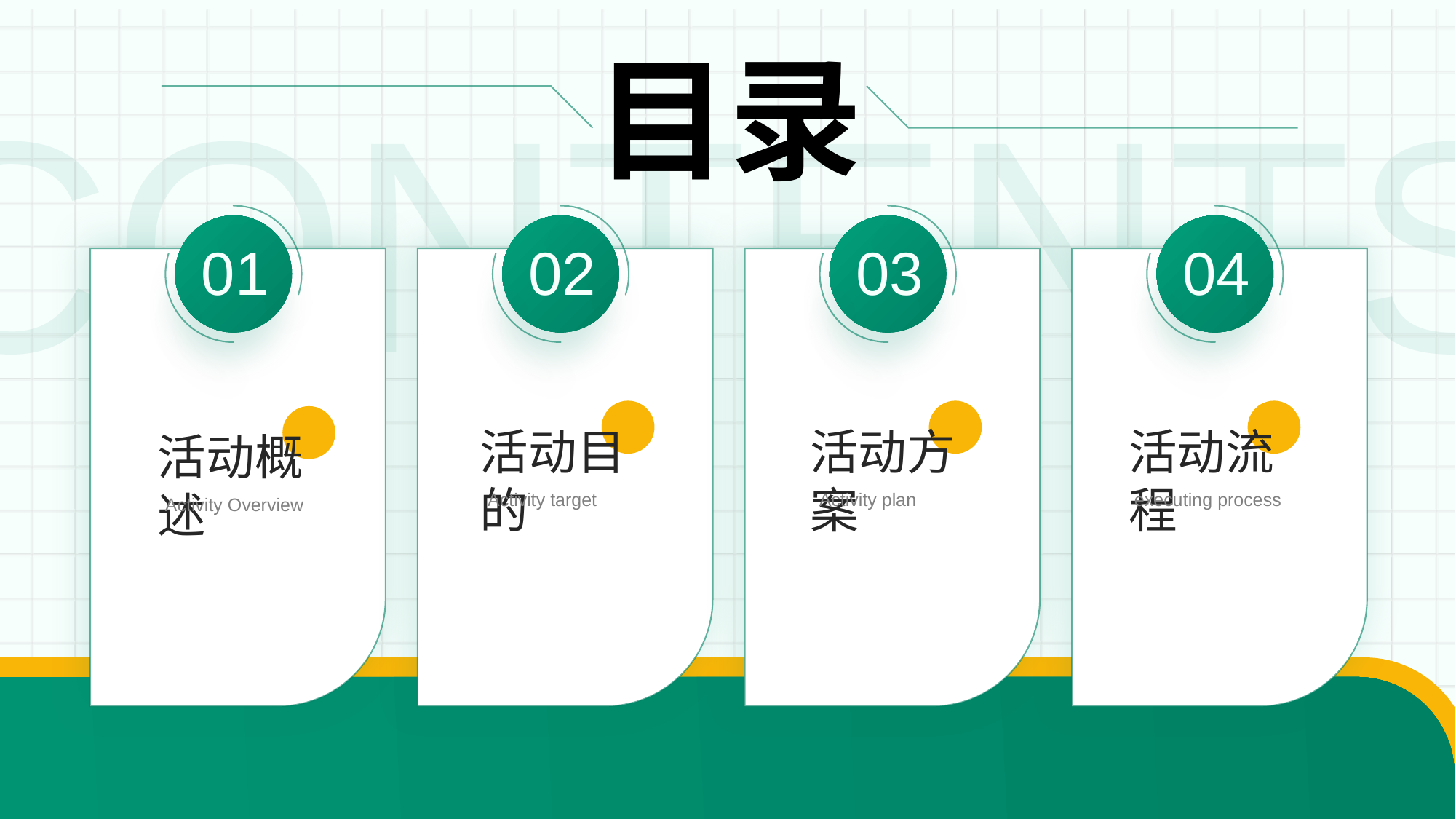

目录
CONTENTS

01

02

03

04

活动目的
活动方案
活动流程
活动概述
Activity target
Activity plan
executing process
Activity Overview